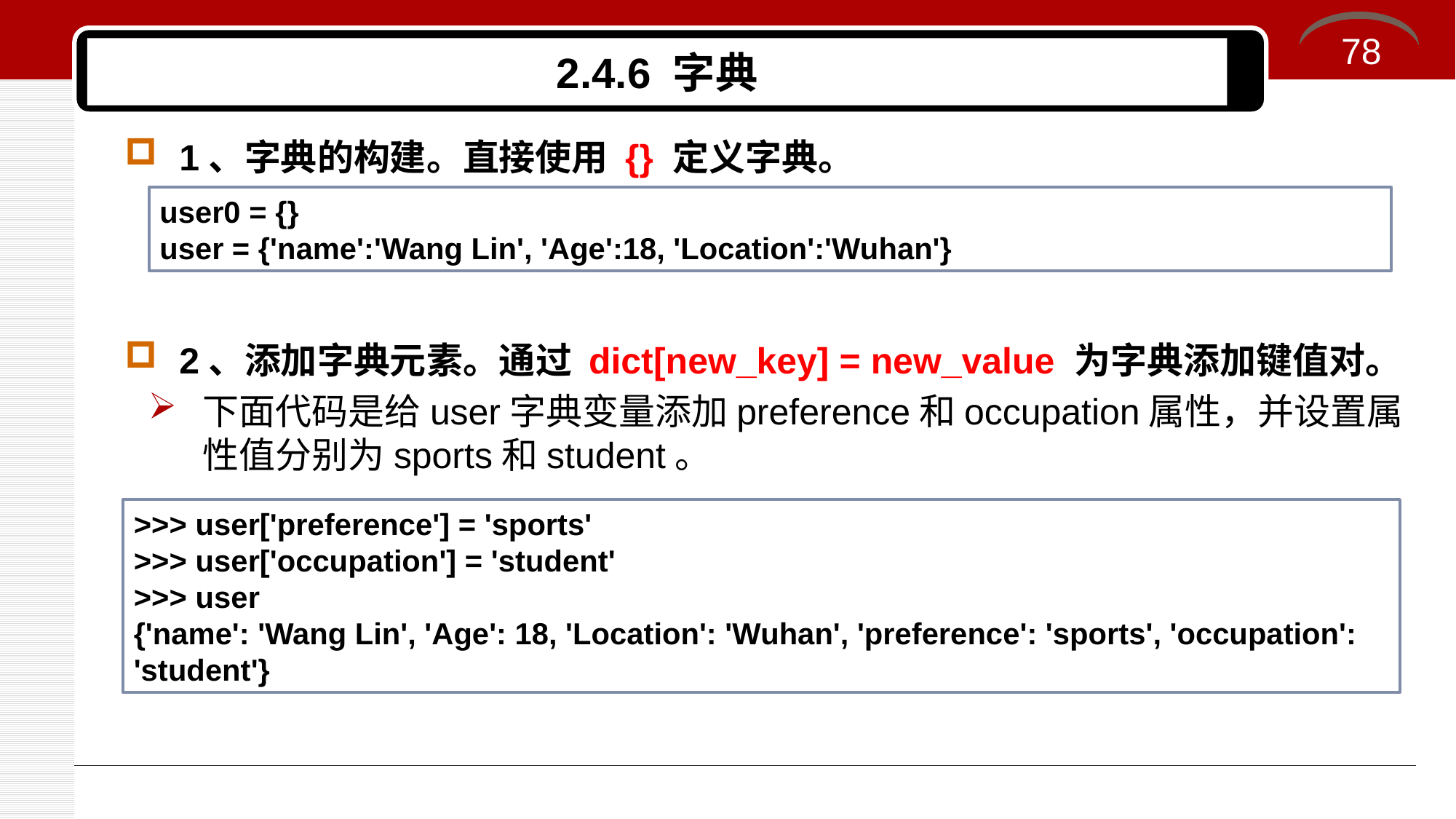

78
# 2.4.6 字典
1、字典的构建。直接使用 {} 定义字典。

2、添加字典元素。通过 dict[new_key] = new_value 为字典添加键值对。
下面代码是给user字典变量添加preference和occupation属性，并设置属性值分别为sports和student。

user0 = {}
user = {'name':'Wang Lin', 'Age':18, 'Location':'Wuhan'}
>>> user['preference'] = 'sports'
>>> user['occupation'] = 'student'
>>> user
{'name': 'Wang Lin', 'Age': 18, 'Location': 'Wuhan', 'preference': 'sports', 'occupation': 'student'}